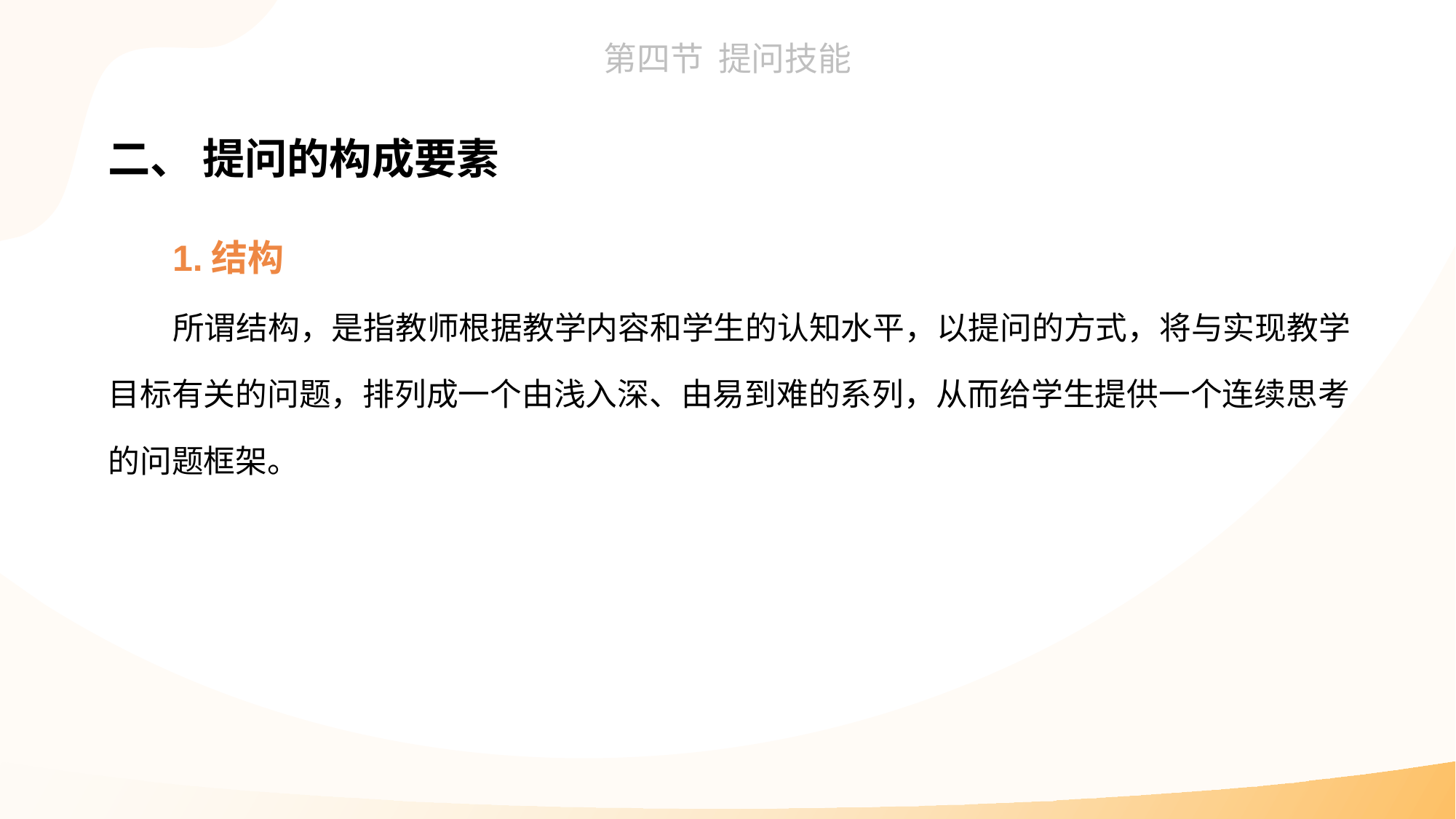

二、 提问的构成要素
1.结构
所谓结构，是指教师根据教学内容和学生的认知水平，以提问的方式，将与实现教学目标有关的问题，排列成一个由浅入深、由易到难的系列，从而给学生提供一个连续思考的问题框架。